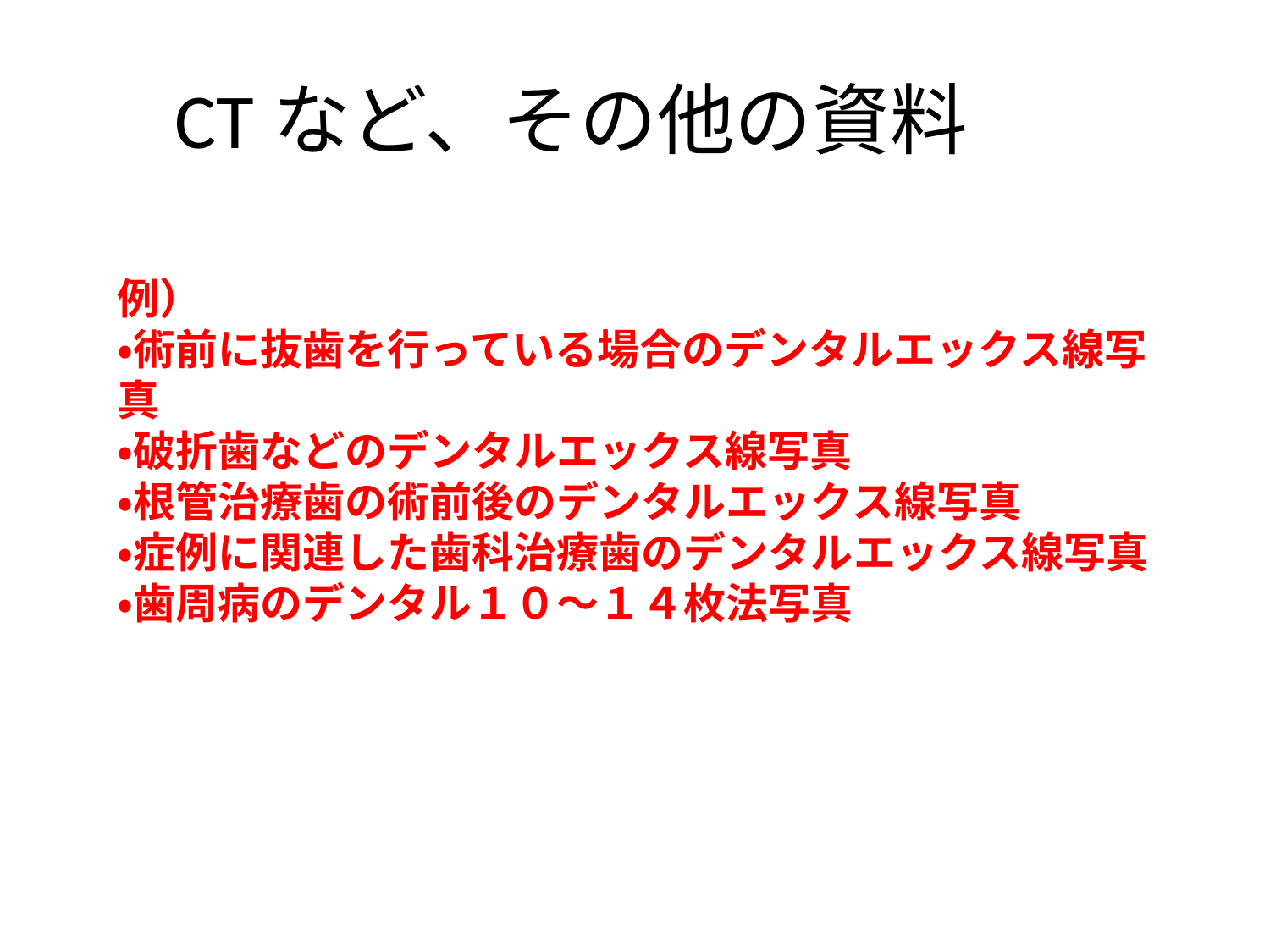

CTなど、その他の資料
例）
・術前に抜歯を行っている場合のデンタルエックス線写真
・破折歯などのデンタルエックス線写真
・根管治療歯の術前後のデンタルエックス線写真
・症例に関連した歯科治療歯のデンタルエックス線写真
・歯周病のデンタル１０～１４枚法写真